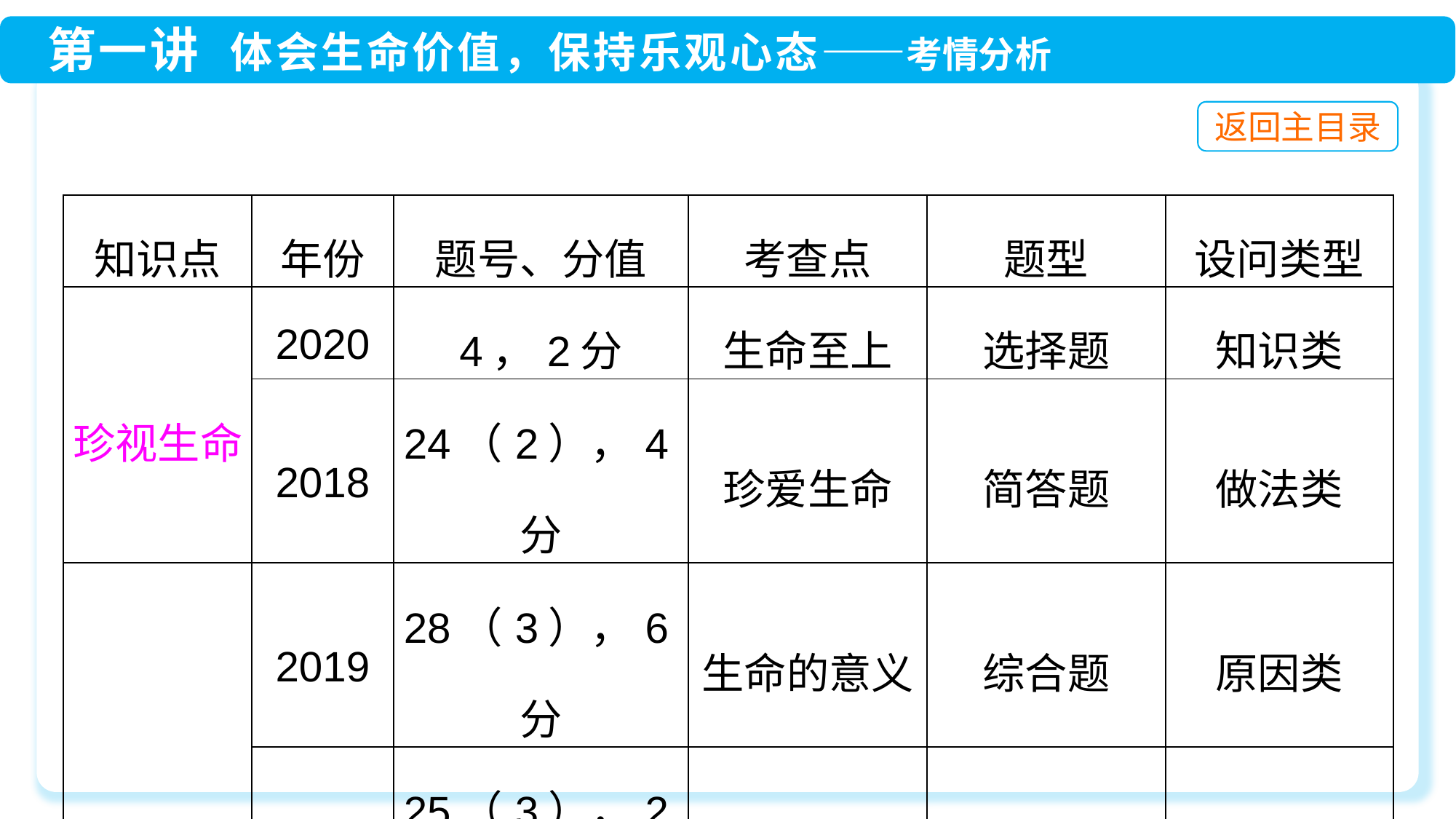

| 知识点 | 年份 | 题号、分值 | 考查点 | 题型 | 设问类型 |
| --- | --- | --- | --- | --- | --- |
| 珍视生命 | 2020 | 4，2分 | 生命至上 | 选择题 | 知识类 |
|  | 2018 | 24（2），4分 | 珍爱生命 | 简答题 | 做法类 |
| 生命价值 | 2019 | 28（3），6分 | 生命的意义 | 综合题 | 原因类 |
|  | 2017 | 25（3），2分 | 人生价值 | 分析说明题 | 启示类 |
|  | 2016 | 30（3），2分 | 生命价值 | 综合论述题 | 归纳概括类 |